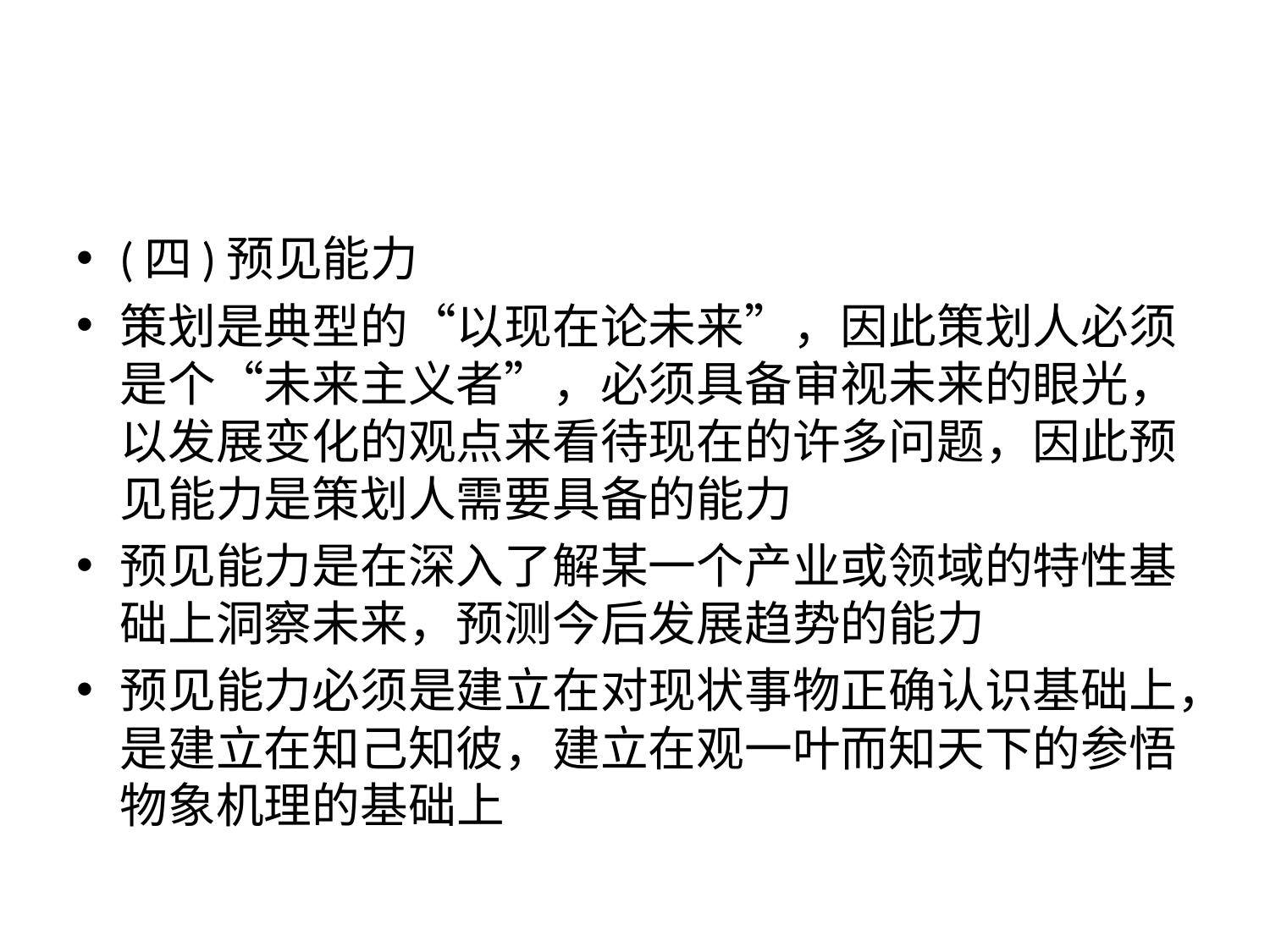

#
(四)预见能力
策划是典型的“以现在论未来”，因此策划人必须是个“未来主义者”，必须具备审视未来的眼光，以发展变化的观点来看待现在的许多问题，因此预见能力是策划人需要具备的能力
预见能力是在深入了解某一个产业或领域的特性基础上洞察未来，预测今后发展趋势的能力
预见能力必须是建立在对现状事物正确认识基础上，是建立在知己知彼，建立在观一叶而知天下的参悟物象机理的基础上